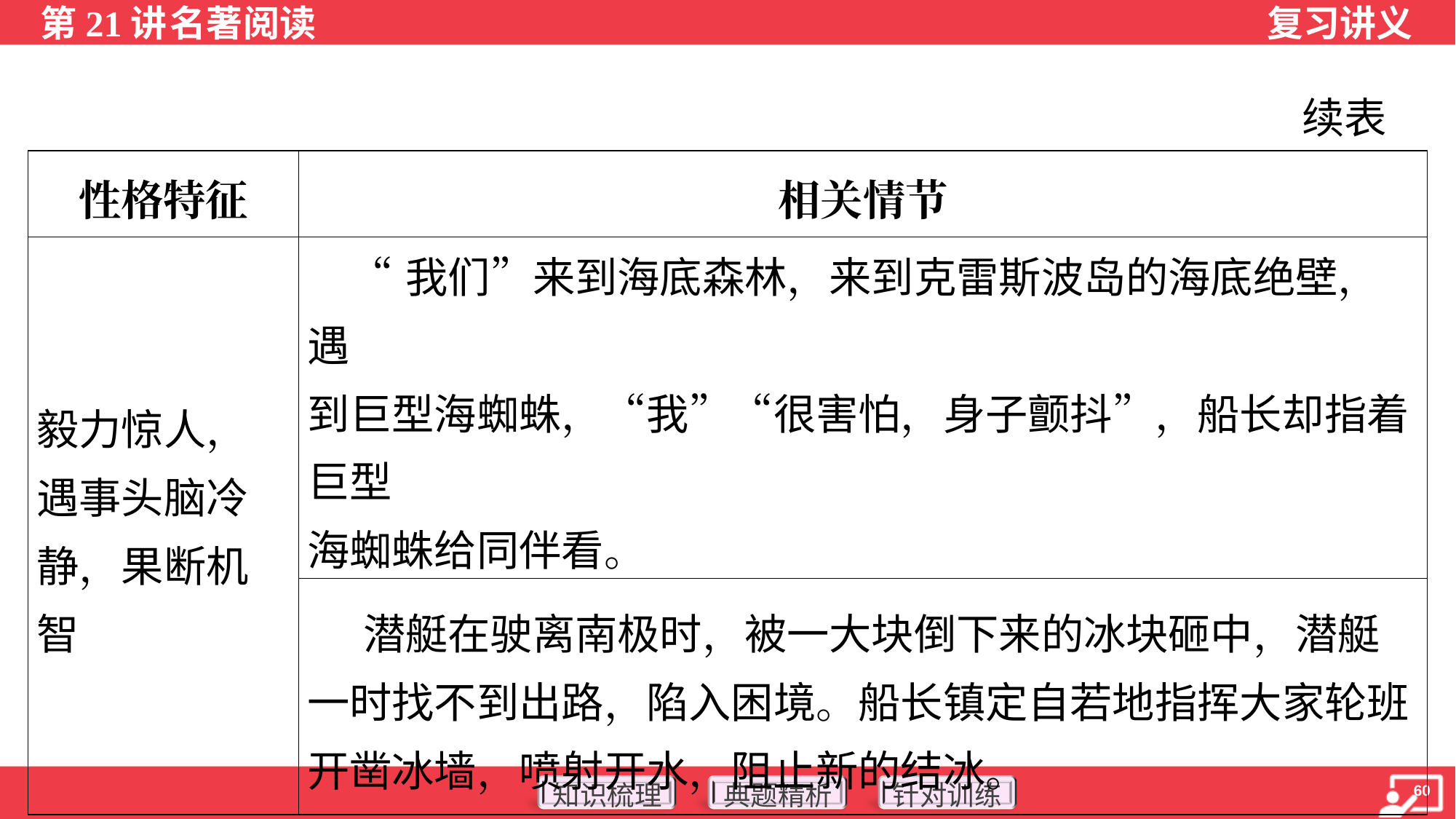

续表
| 性格特征 | 相关情节 |
| --- | --- |
| 毅力惊人，遇事头脑冷静，果断机智 | “我们”来到海底森林，来到克雷斯波岛的海底绝壁，遇 到巨型海蜘蛛，“我”“很害怕，身子颤抖”，船长却指着巨型 海蜘蛛给同伴看。 |
|  | 潜艇在驶离南极时，被一大块倒下来的冰块砸中，潜艇 一时找不到出路，陷入困境。船长镇定自若地指挥大家轮班 开凿冰墙，喷射开水，阻止新的结冰。 |